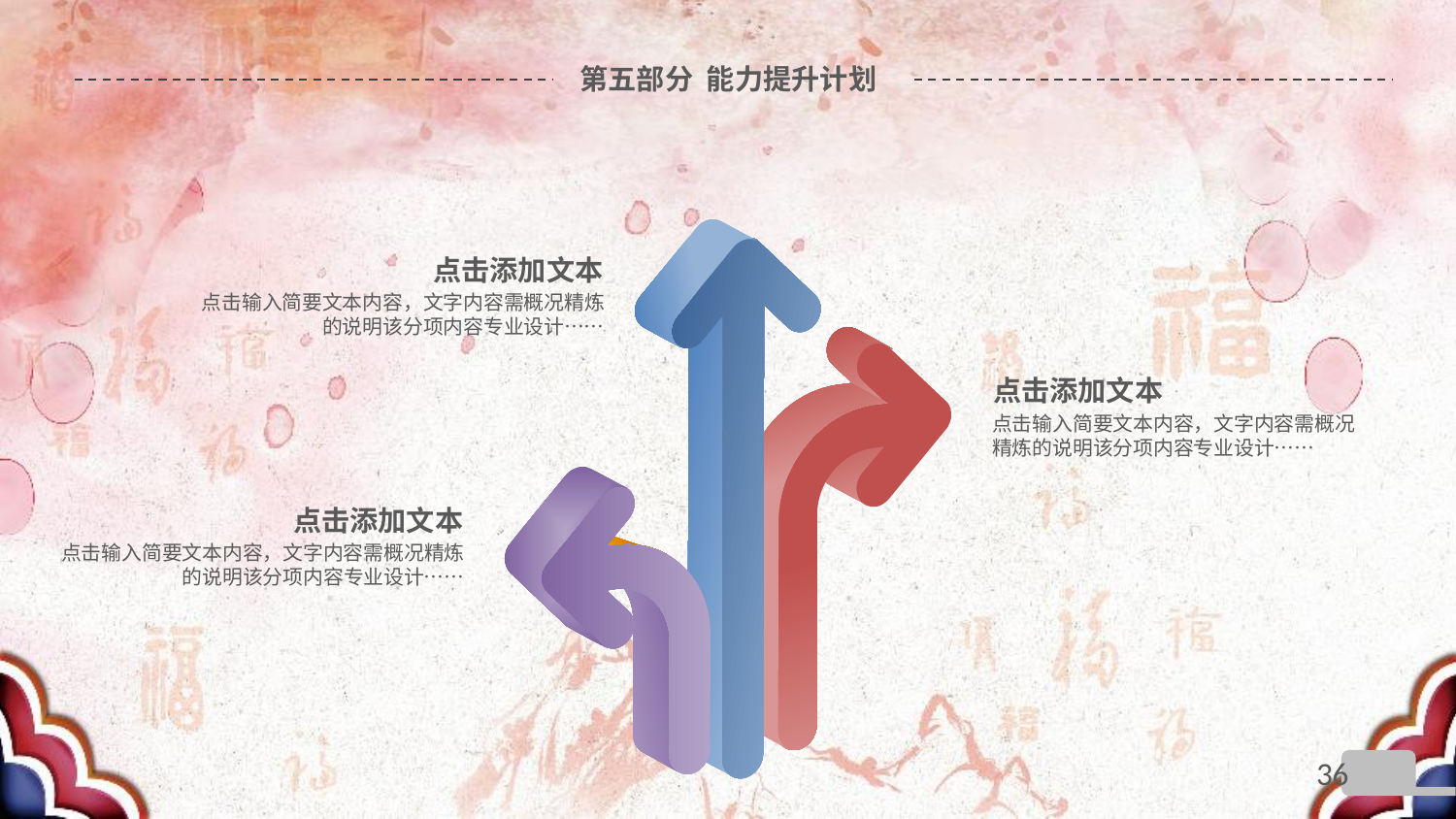

# 第五部分  能力提升计划

点击添加文本
点击输入简要文本内容，文字内容需概况精炼的说明该分项内容专业设计……

点击添加文本
点击输入简要文本内容，文字内容需概况精炼的说明该分项内容专业设计……

点击添加文本
点击输入简要文本内容，文字内容需概况精炼的说明该分项内容专业设计……